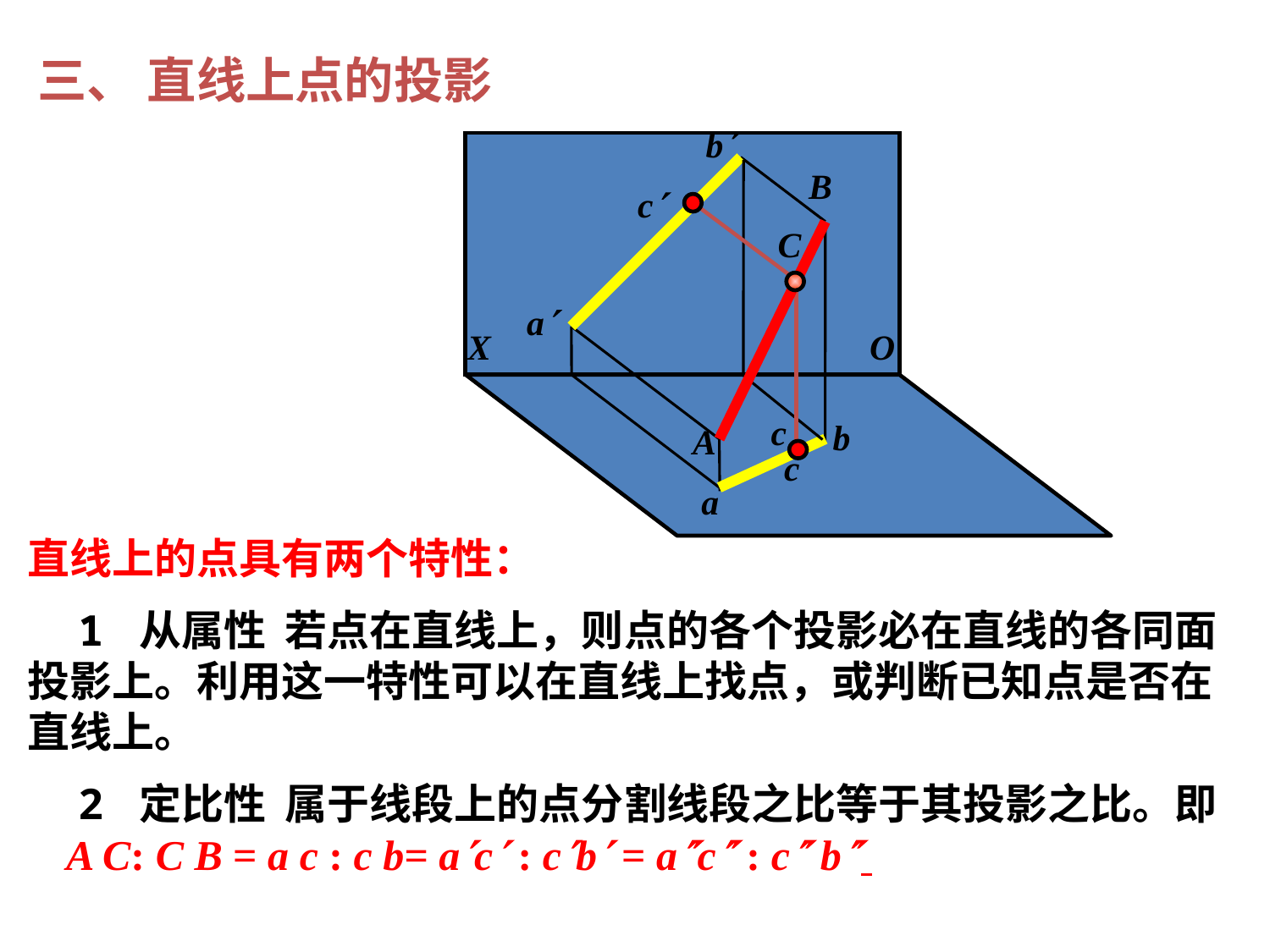

三、 直线上点的投影
b′

B

c′

C

a′
X
O

c
b
A

c

a
直线上的点具有两个特性：
  1 从属性  若点在直线上，则点的各个投影必在直线的各同面投影上。利用这一特性可以在直线上找点，或判断已知点是否在直线上。
  2 定比性  属于线段上的点分割线段之比等于其投影之比。即     A C: C B = a c : c b= a′c′ : c′b′ = a″c″ : c″ b″